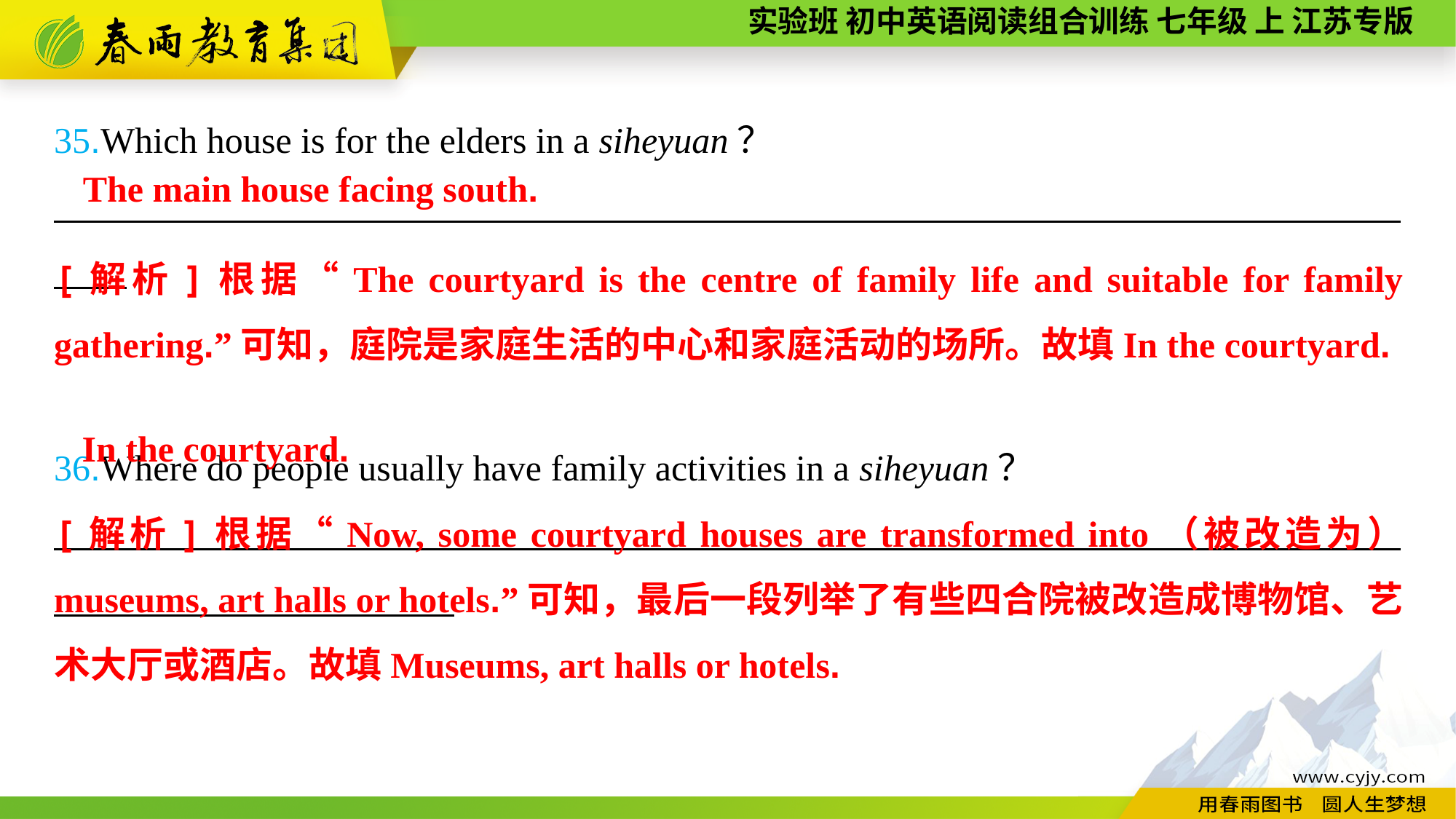

35.Which house is for the elders in a siheyuan？
__________________________________________________________________________

36.Where do people usually have family activities in a siheyuan？
__________________________________________________________________________
The main house facing south.
[解析]根据“The courtyard is the centre of family life and suitable for family gathering.”可知，庭院是家庭生活的中心和家庭活动的场所。故填In the courtyard.
In the courtyard.
[解析]根据“Now, some courtyard houses are transformed into（被改造为） museums, art halls or hotels.”可知，最后一段列举了有些四合院被改造成博物馆、艺术大厅或酒店。故填Museums, art halls or hotels.